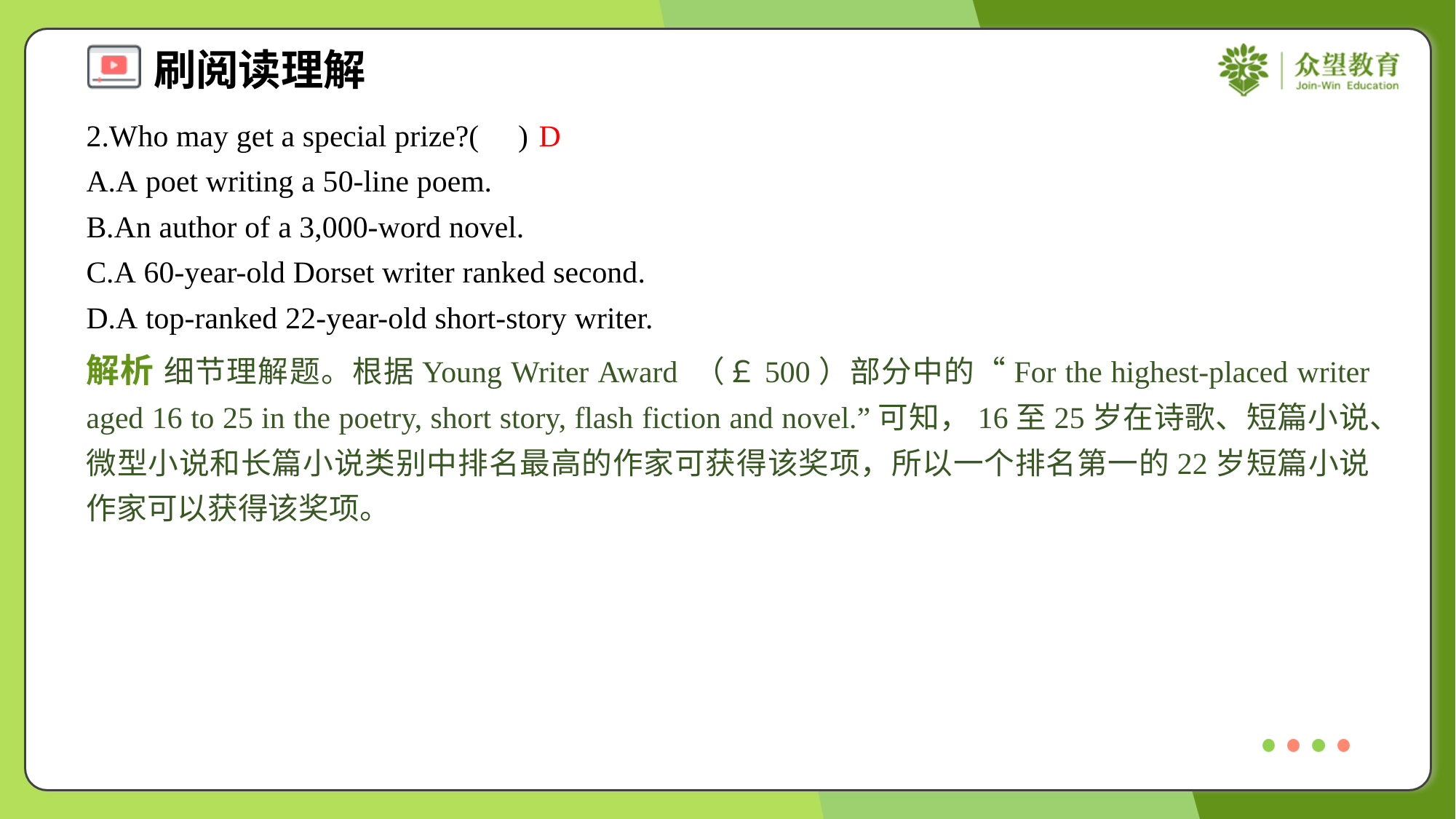

2.Who may get a special prize?(     )
D
A.A poet writing a 50-line poem.
B.An author of a 3,000-word novel.
C.A 60-year-old Dorset writer ranked second.
D.A top-ranked 22-year-old short-story writer.
解析 细节理解题。根据Young Writer Award （￡500）部分中的“For the highest-placed writer aged 16 to 25 in the poetry, short story, flash fiction and novel.”可知，16至25岁在诗歌、短篇小说、微型小说和长篇小说类别中排名最高的作家可获得该奖项，所以一个排名第一的22岁短篇小说作家可以获得该奖项。